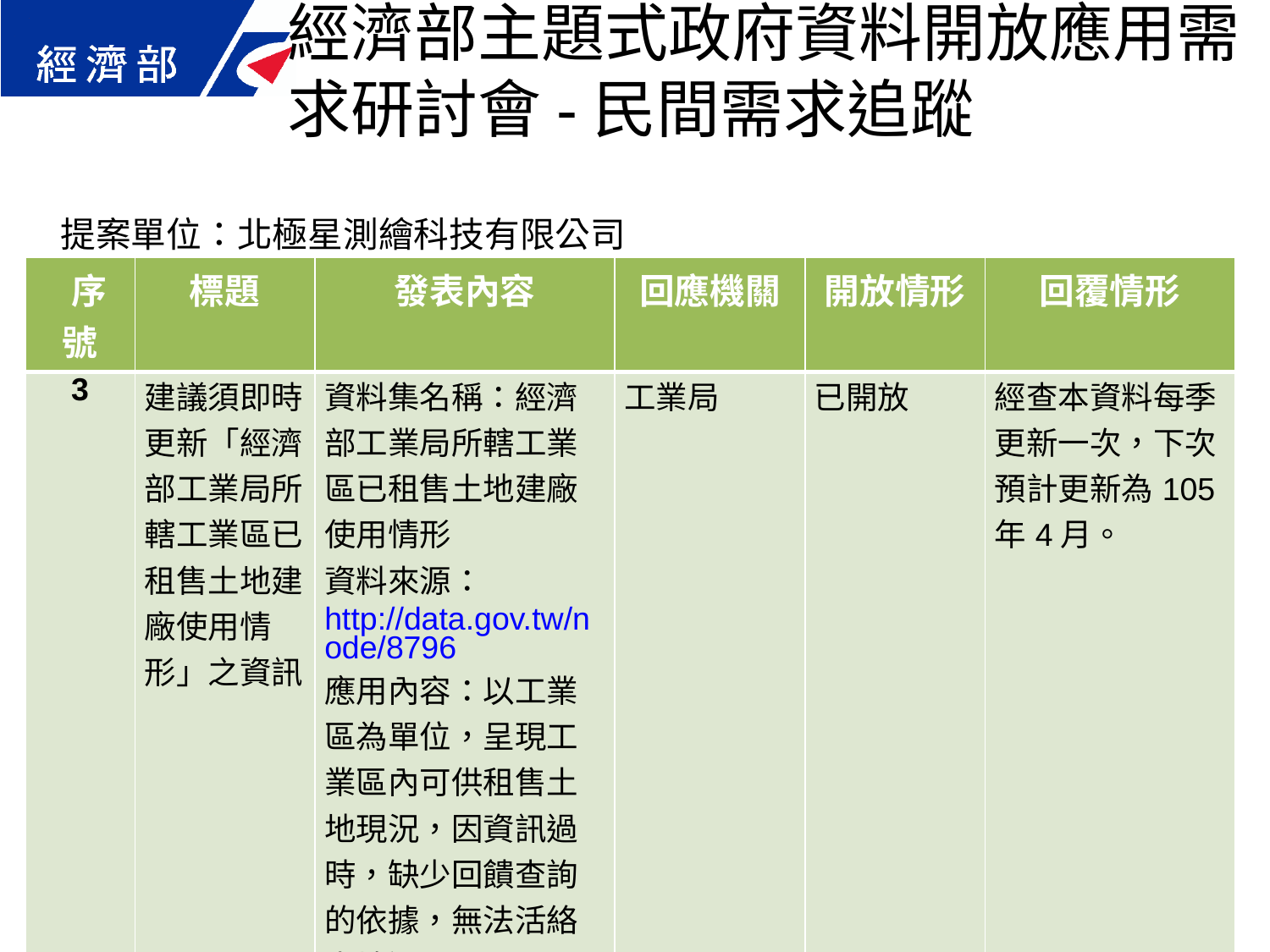

經濟部主題式政府資料開放應用需求研討會-民間需求追蹤
提案單位：北極星測繪科技有限公司
| 序號 | 標題 | 發表內容 | 回應機關 | 開放情形 | 回覆情形 |
| --- | --- | --- | --- | --- | --- |
| 3 | 建議須即時更新「經濟部工業局所轄工業區已租售土地建廠使用情形」之資訊 | 資料集名稱：經濟部工業局所轄工業區已租售土地建廠使用情形 資料來源：http://data.gov.tw/node/8796 應用內容：以工業區為單位，呈現工業區內可供租售土地現況，因資訊過時，缺少回饋查詢的依據，無法活絡土地運用。 | 工業局 | 已開放 | 經查本資料每季更新一次，下次預計更新為105年4月。 |
47